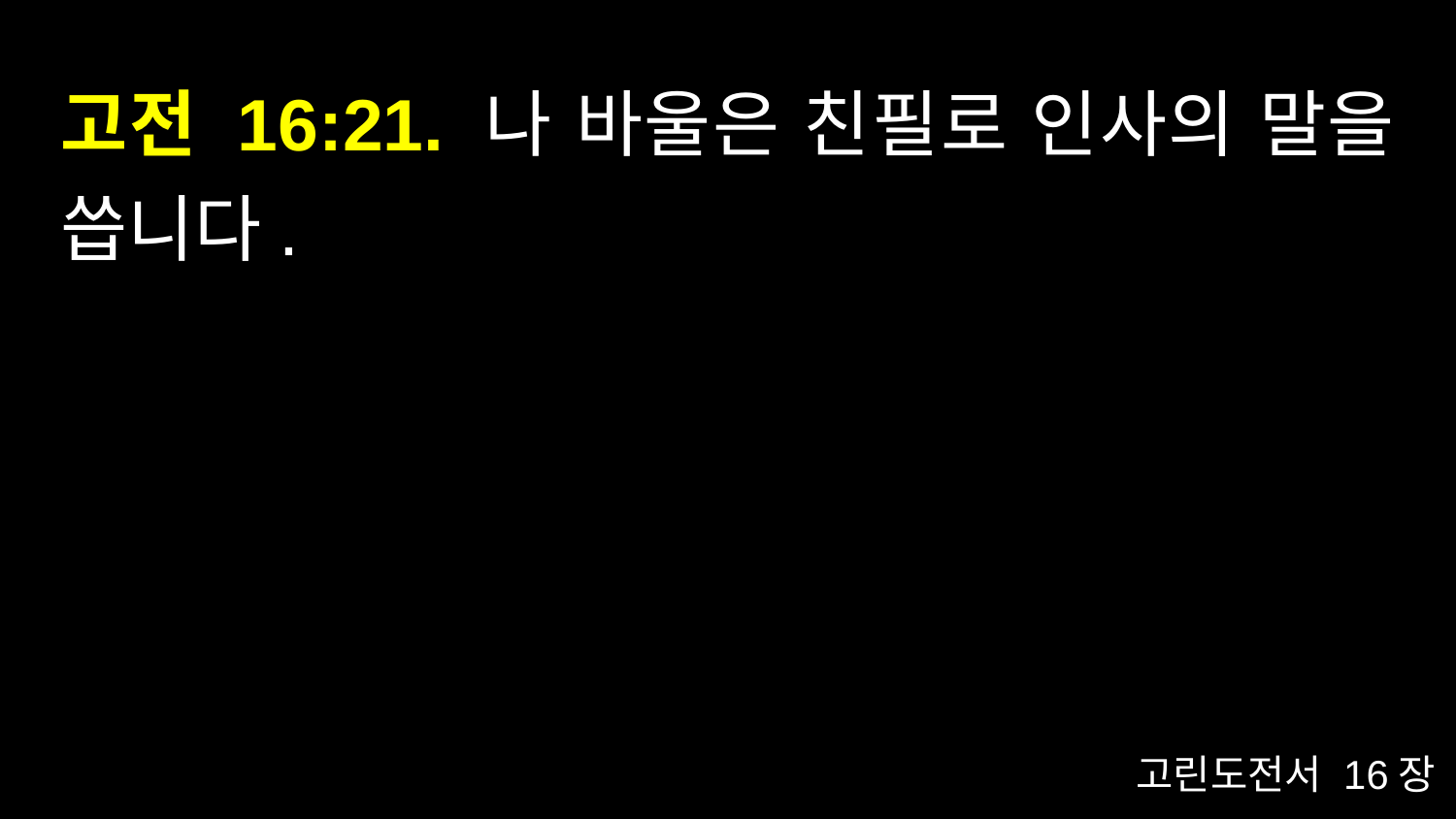

# 고전 16:21. 나 바울은 친필로 인사의 말을 씁니다.
고린도전서 16장